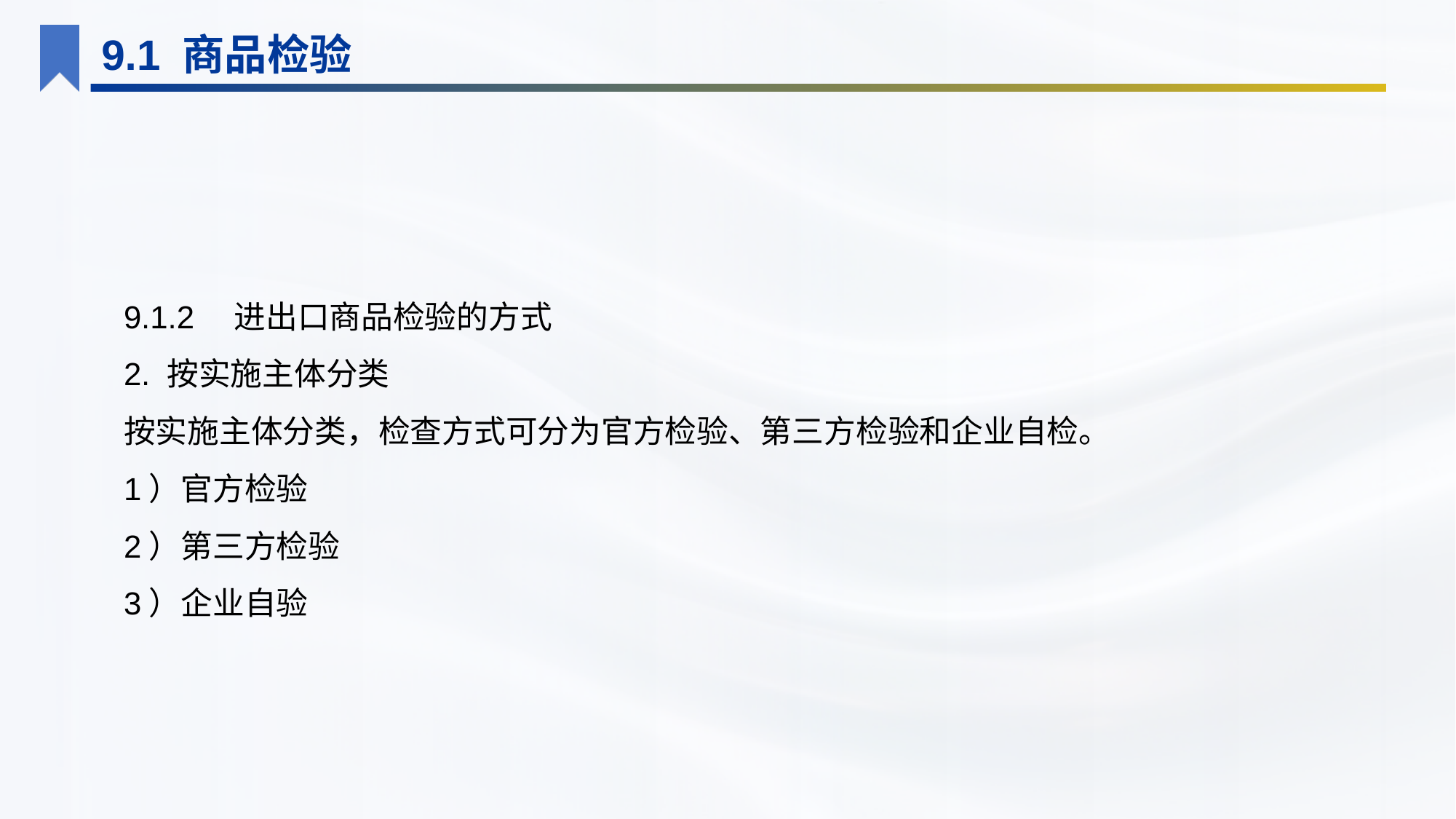

9.1 商品检验
9.1.2　进出口商品检验的方式
2. 按实施主体分类
按实施主体分类，检查方式可分为官方检验、第三方检验和企业自检。
1）官方检验
2）第三方检验
3）企业自验